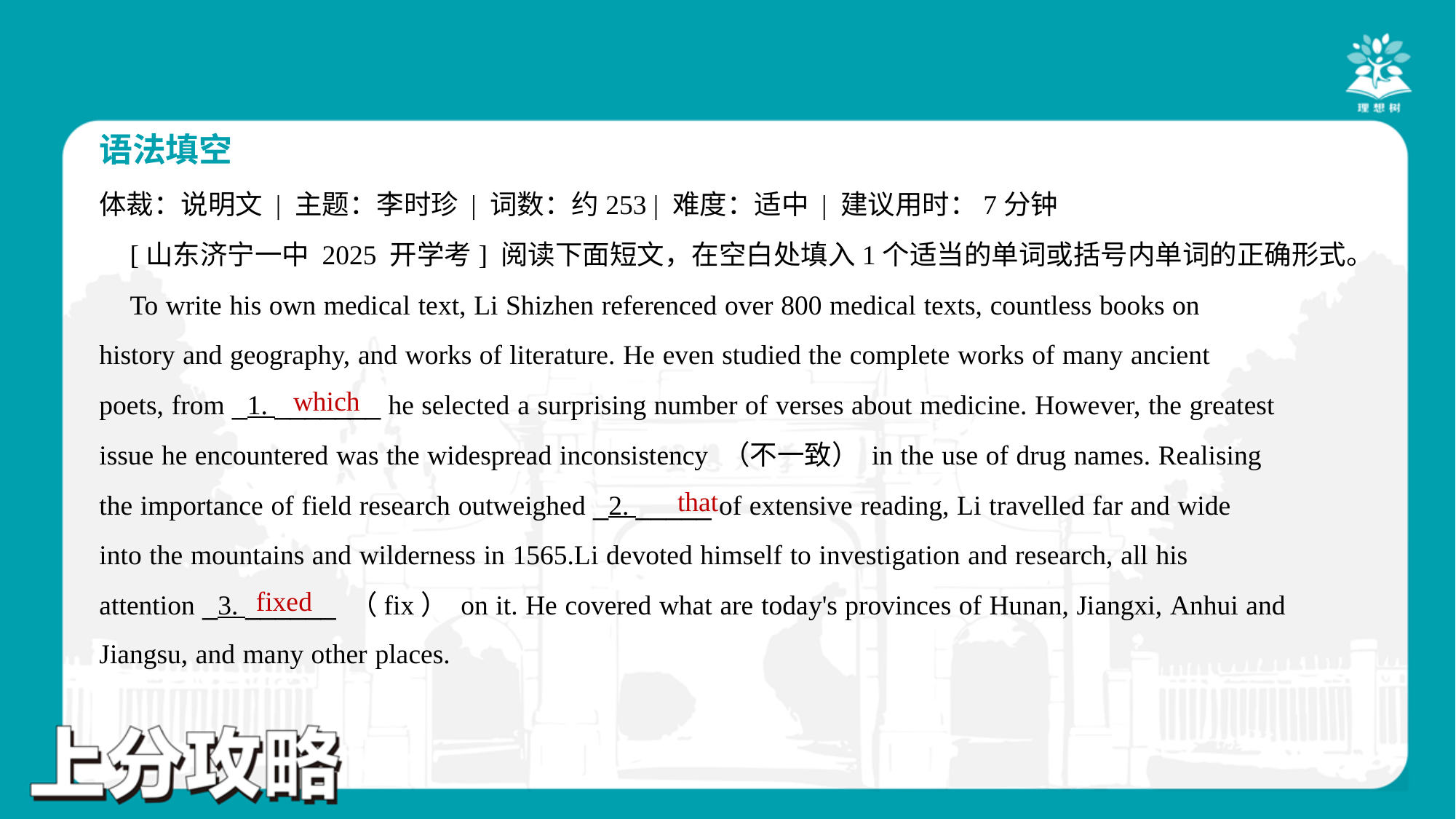

语法填空
体裁：说明文 | 主题：李时珍 | 词数：约253 | 难度：适中 | 建议用时：7分钟
    [山东济宁一中 2025 开学考] 阅读下面短文，在空白处填入1个适当的单词或括号内单词的正确形式。
    To write his own medical text, Li Shizhen referenced over 800 medical texts, countless books on
history and geography, and works of literature. He even studied the complete works of many ancient
poets, from _1. _______ he selected a surprising number of verses about medicine. However, the greatest
issue he encountered was the widespread inconsistency （不一致） in the use of drug names. Realising
the importance of field research outweighed _2. _____ of extensive reading, Li travelled far and wide
into the mountains and wilderness in 1565.Li devoted himself to investigation and research, all his
attention _3. ______ （fix） on it. He covered what are today's provinces of Hunan, Jiangxi, Anhui and
Jiangsu, and many other places.#1.1.1
which
that
fixed